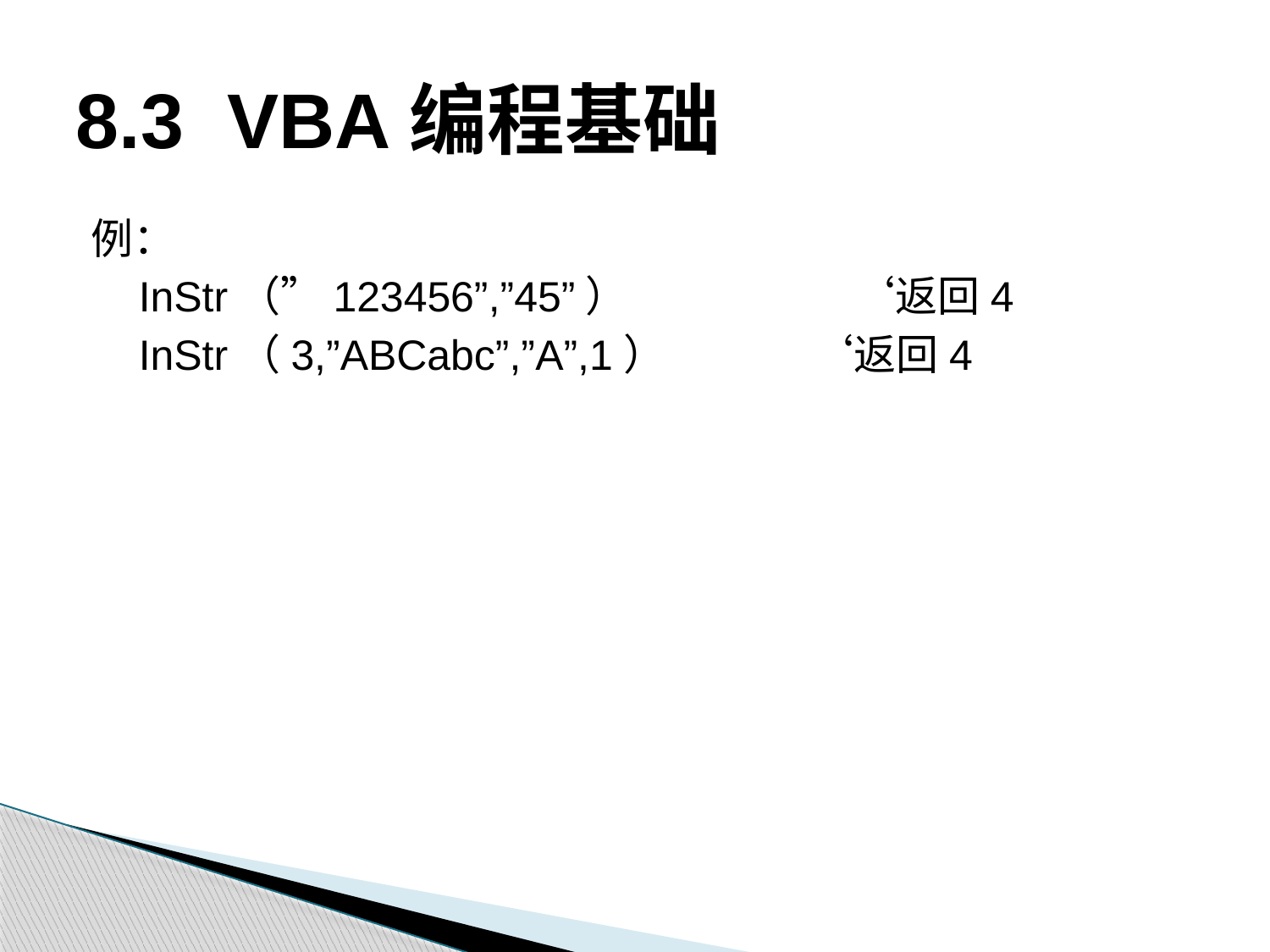

# 8.3  VBA编程基础
例：
    InStr（”123456”,”45”）		‘返回4
    InStr（3,”ABCabc”,”A”,1）	         ‘返回4